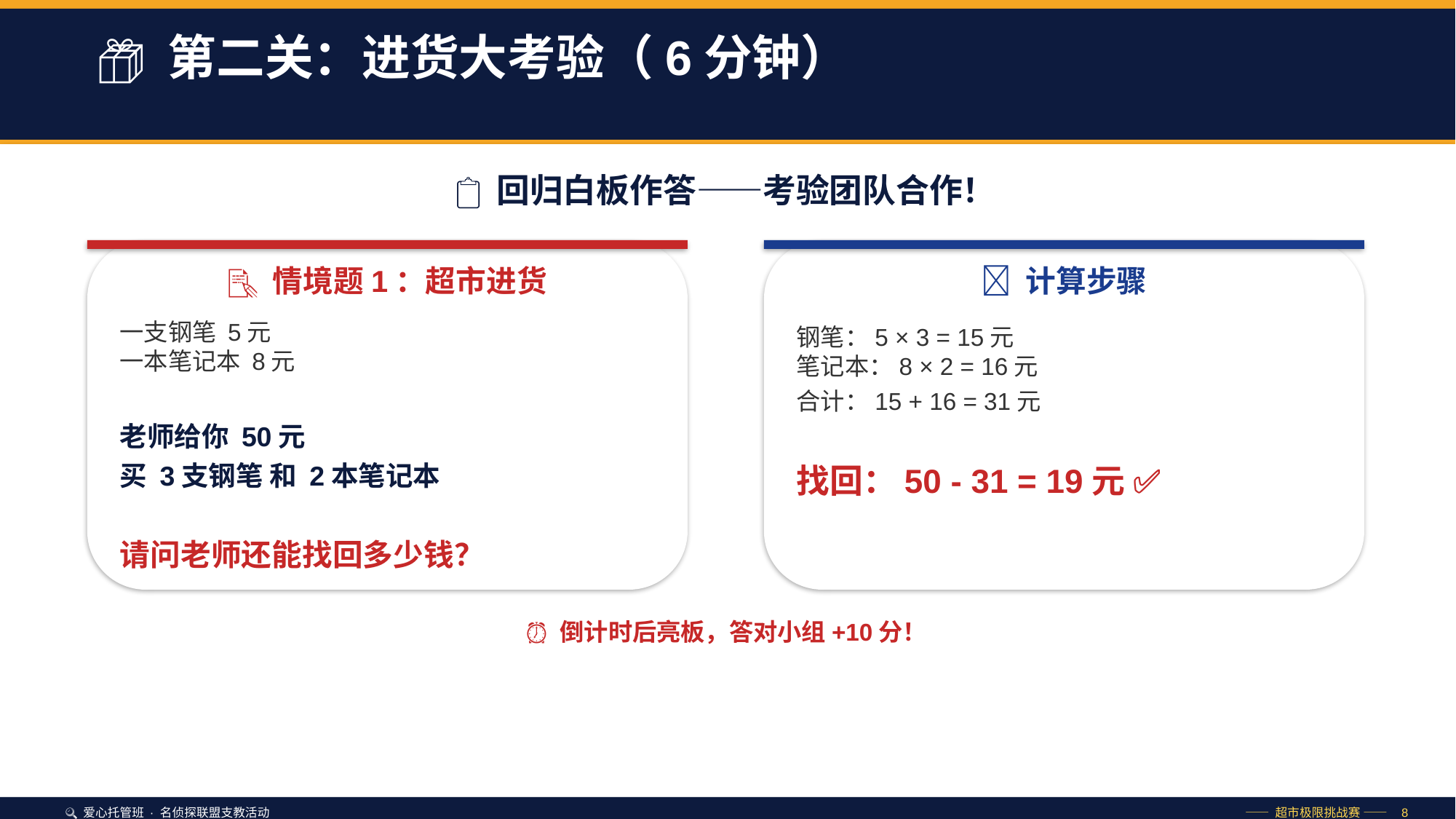

📦 第二关：进货大考验（6分钟）

📋 回归白板作答——考验团队合作！

📝 情境题1：超市进货
🧮 计算步骤
一支钢笔 5元
一本笔记本 8元

老师给你 50元
买 3支钢笔 和 2本笔记本

请问老师还能找回多少钱？
钢笔：5 × 3 = 15元
笔记本：8 × 2 = 16元
合计：15 + 16 = 31元

找回：50 - 31 = 19元 ✅
⏰ 倒计时后亮板，答对小组+10分！

🔍 爱心托管班 · 名侦探联盟支教活动
—— 超市极限挑战赛 ——    8